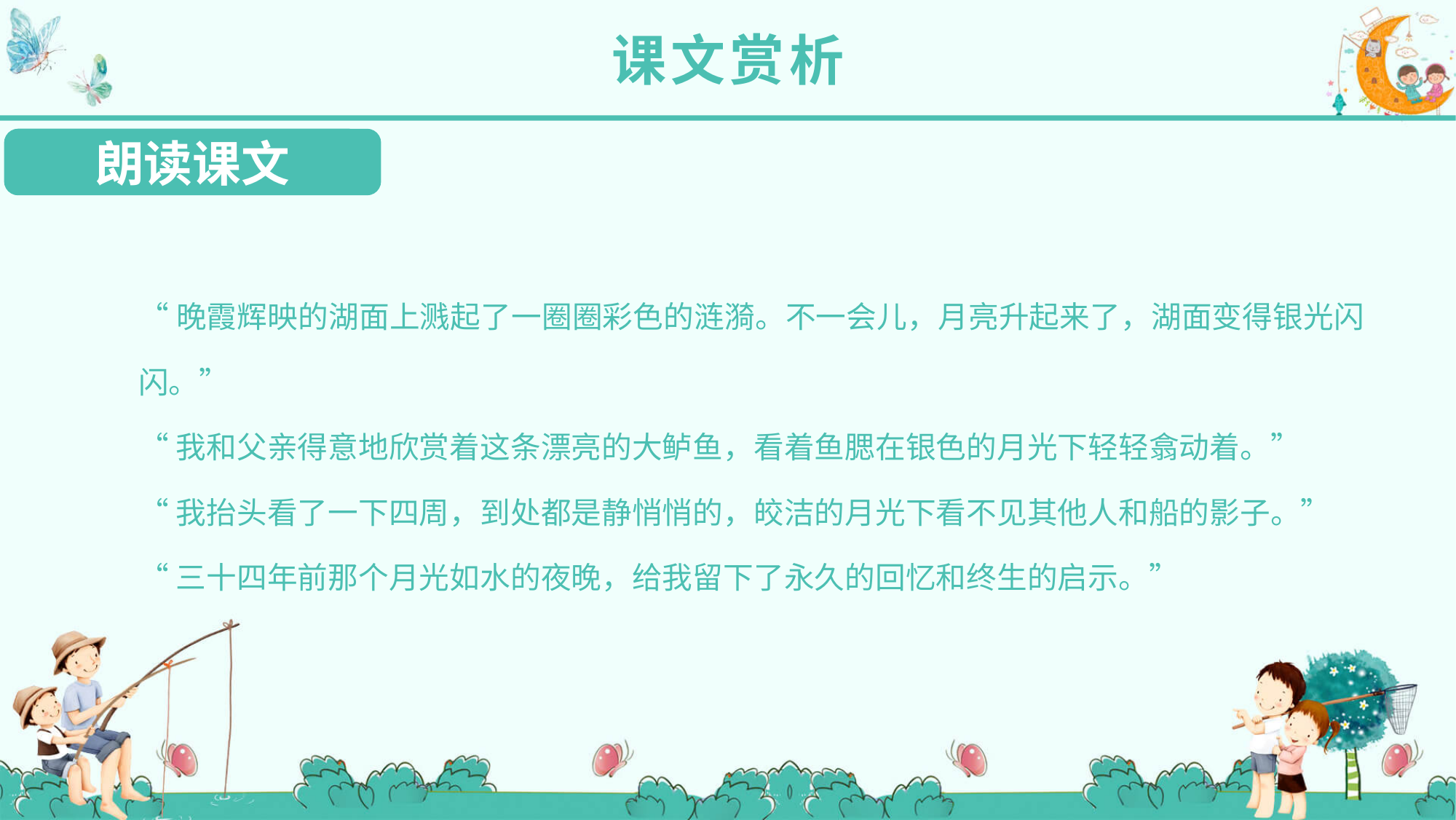

课文赏析

朗读课文
“晚霞辉映的湖面上溅起了一圈圈彩色的涟漪。不一会儿，月亮升起来了，湖面变得银光闪闪。”
“我和父亲得意地欣赏着这条漂亮的大鲈鱼，看着鱼腮在银色的月光下轻轻翕动着。”
“我抬头看了一下四周，到处都是静悄悄的，皎洁的月光下看不见其他人和船的影子。”
“三十四年前那个月光如水的夜晚，给我留下了永久的回忆和终生的启示。”